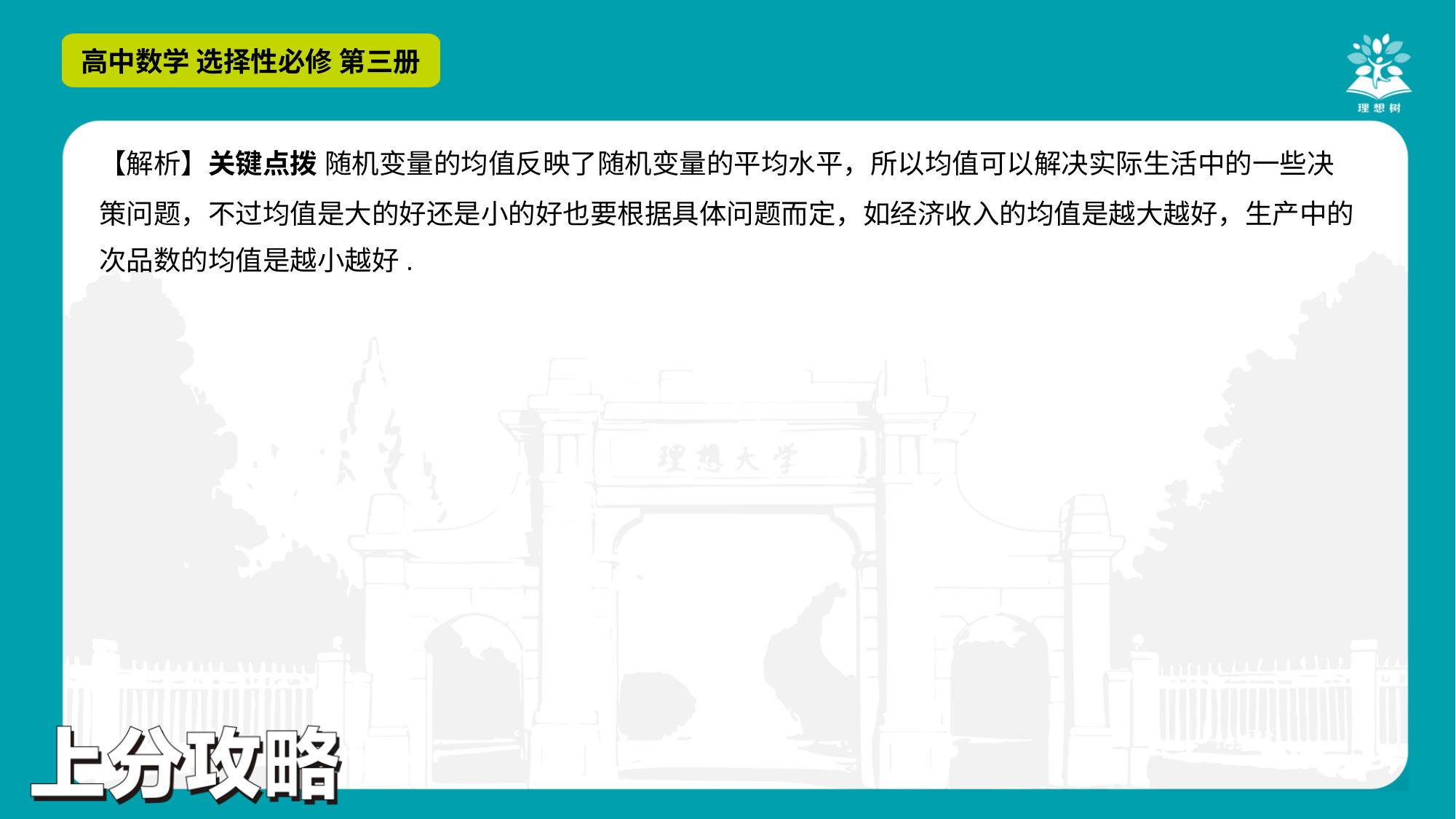

【解析】关键点拨 随机变量的均值反映了随机变量的平均水平，所以均值可以解决实际生活中的一些决
策问题，不过均值是大的好还是小的好也要根据具体问题而定，如经济收入的均值是越大越好，生产中的
次品数的均值是越小越好.